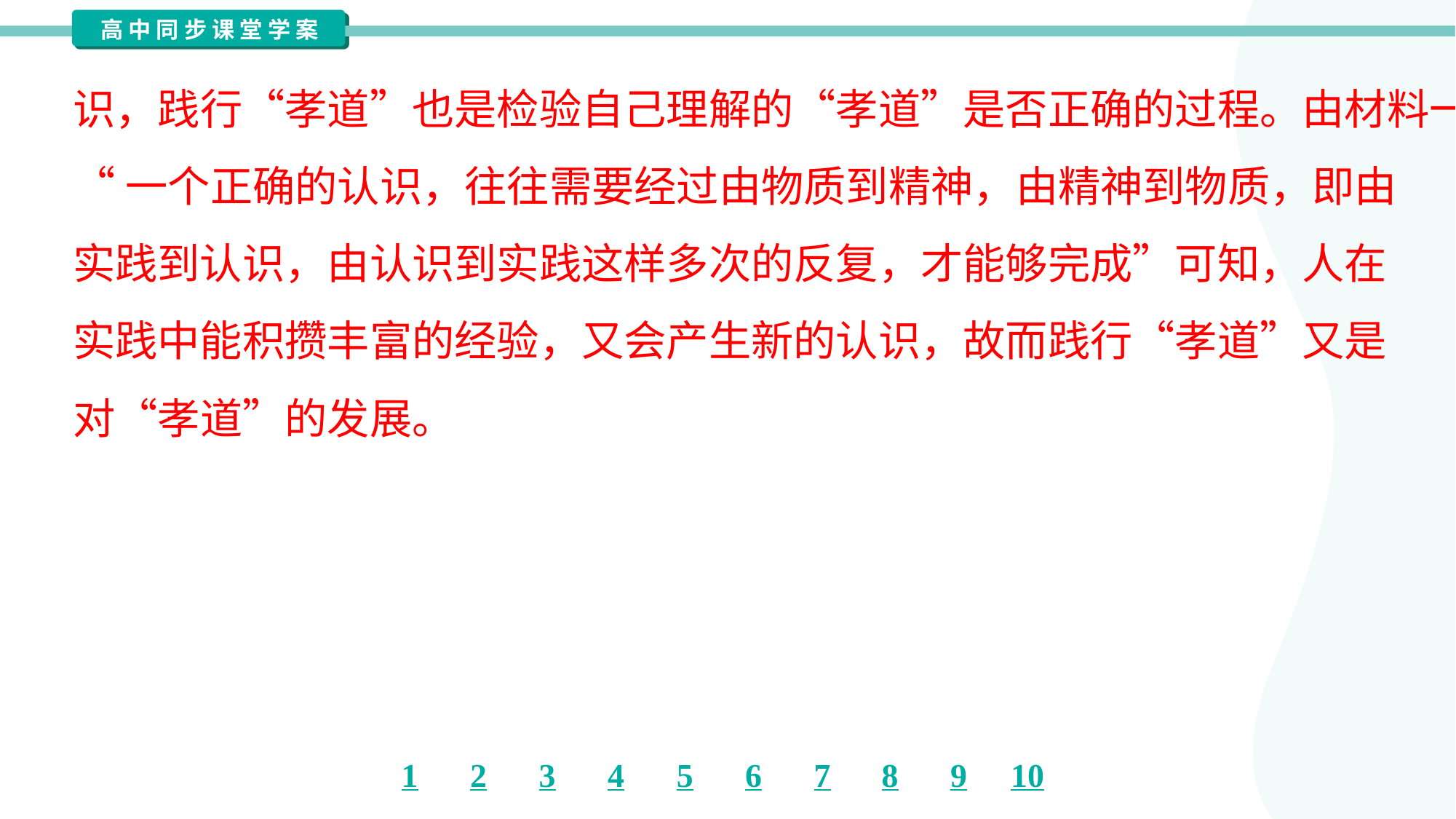

识，践行“孝道”也是检验自己理解的“孝道”是否正确的过程。由材料一
“一个正确的认识，往往需要经过由物质到精神，由精神到物质，即由
实践到认识，由认识到实践这样多次的反复，才能够完成”可知，人在
实践中能积攒丰富的经验，又会产生新的认识，故而践行“孝道”又是
对“孝道”的发展。